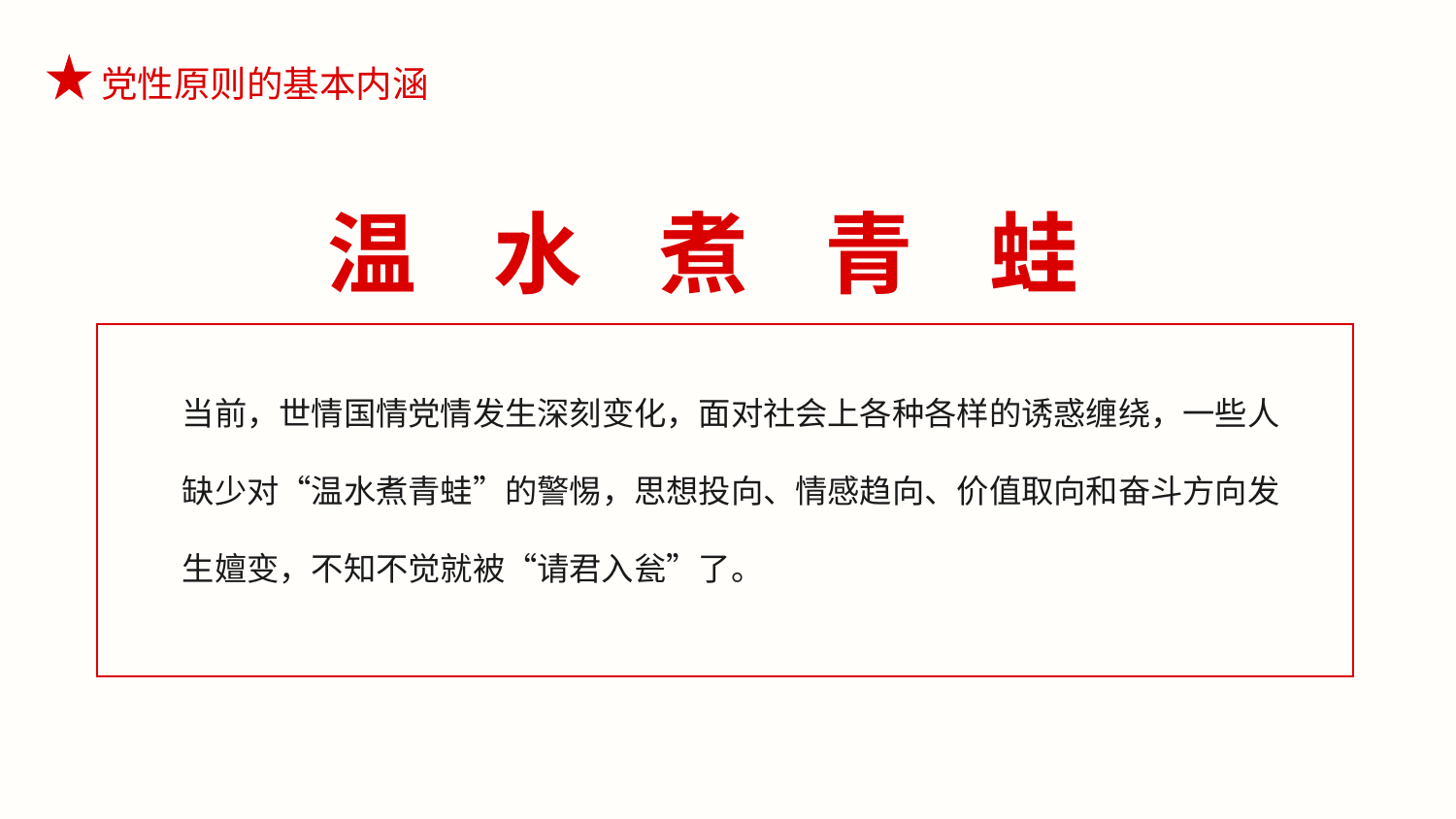

温  水  煮  青  蛙

当前，世情国情党情发生深刻变化，面对社会上各种各样的诱惑缠绕，一些人缺少对“温水煮青蛙”的警惕，思想投向、情感趋向、价值取向和奋斗方向发生嬗变，不知不觉就被“请君入瓮”了。